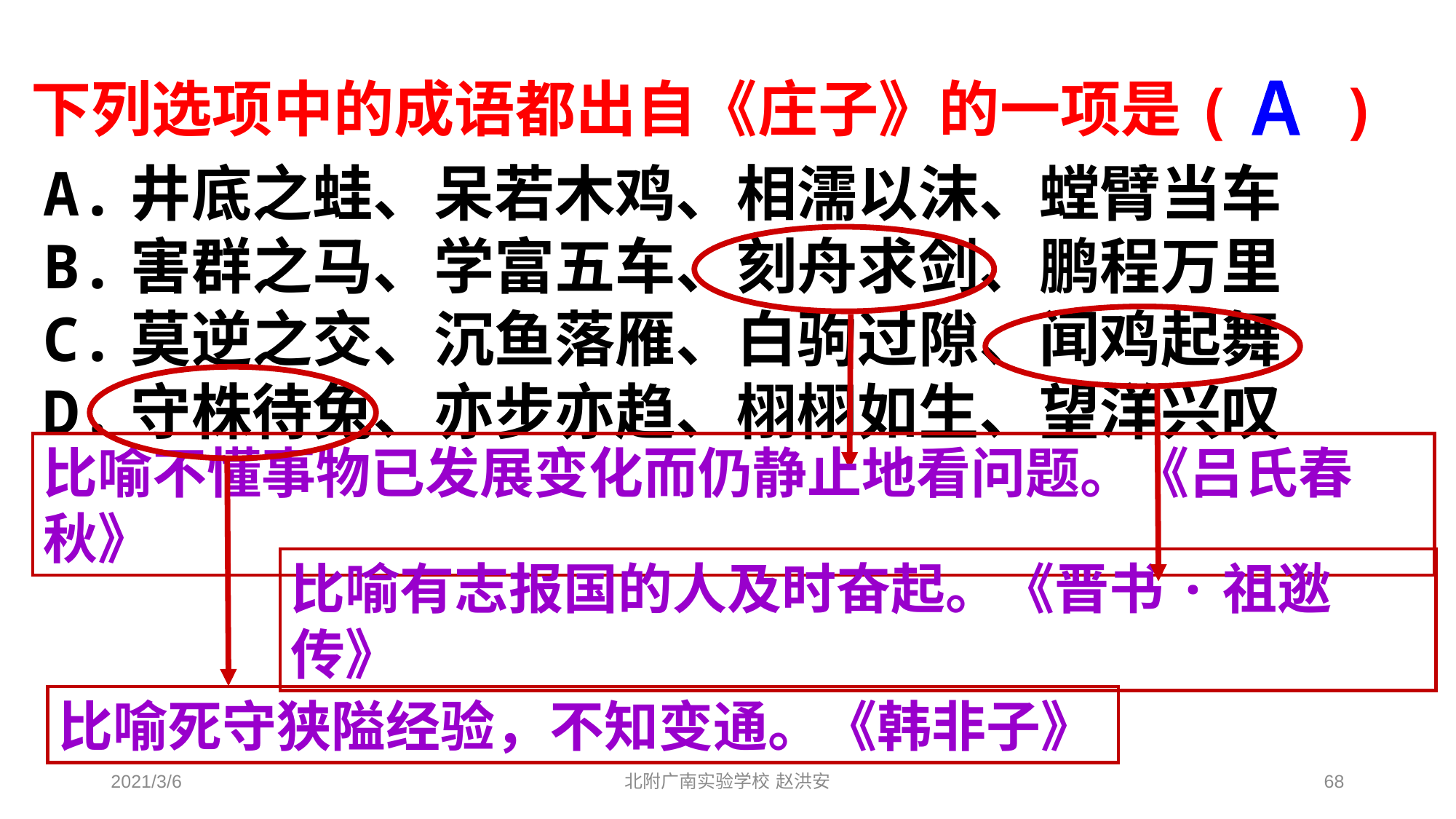

下列选项中的成语都出自《庄子》的一项是(   )
A
A.井底之蛙、呆若木鸡、相濡以沫、螳臂当车
B.害群之马、学富五车、刻舟求剑、鹏程万里
C.莫逆之交、沉鱼落雁、白驹过隙、闻鸡起舞
D.守株待兔、亦步亦趋、栩栩如生、望洋兴叹

比喻不懂事物已发展变化而仍静止地看问题。《吕氏春秋》
比喻有志报国的人及时奋起。《晋书·祖逖传》
比喻死守狭隘经验，不知变通。《韩非子》
2021/3/6
北附广南实验学校 赵洪安
68